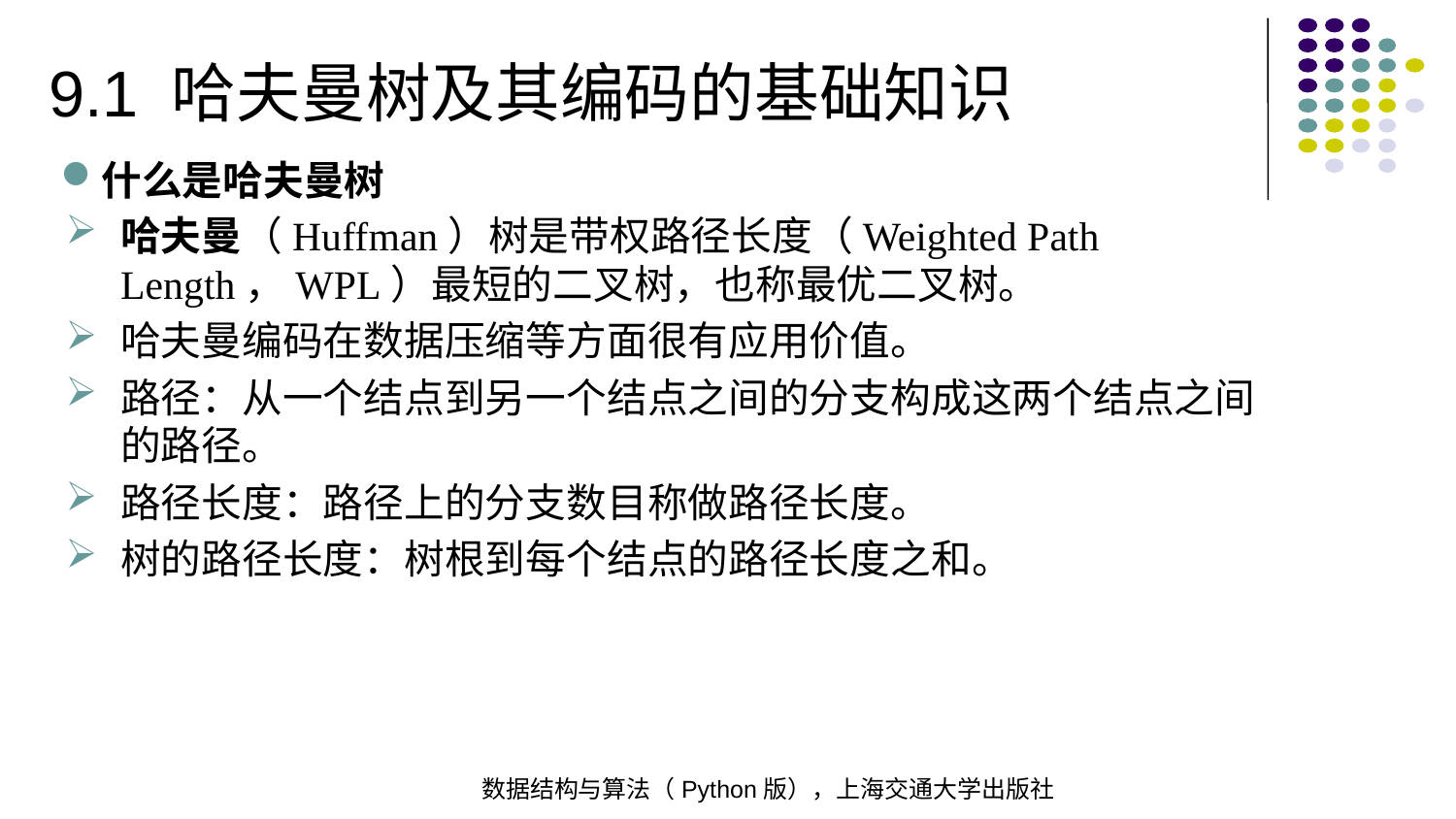

9.1 哈夫曼树及其编码的基础知识
什么是哈夫曼树
哈夫曼（Huffman）树是带权路径长度（Weighted Path Length，WPL）最短的二叉树，也称最优二叉树。
哈夫曼编码在数据压缩等方面很有应用价值。
路径：从一个结点到另一个结点之间的分支构成这两个结点之间的路径。
路径长度：路径上的分支数目称做路径长度。
树的路径长度：树根到每个结点的路径长度之和。